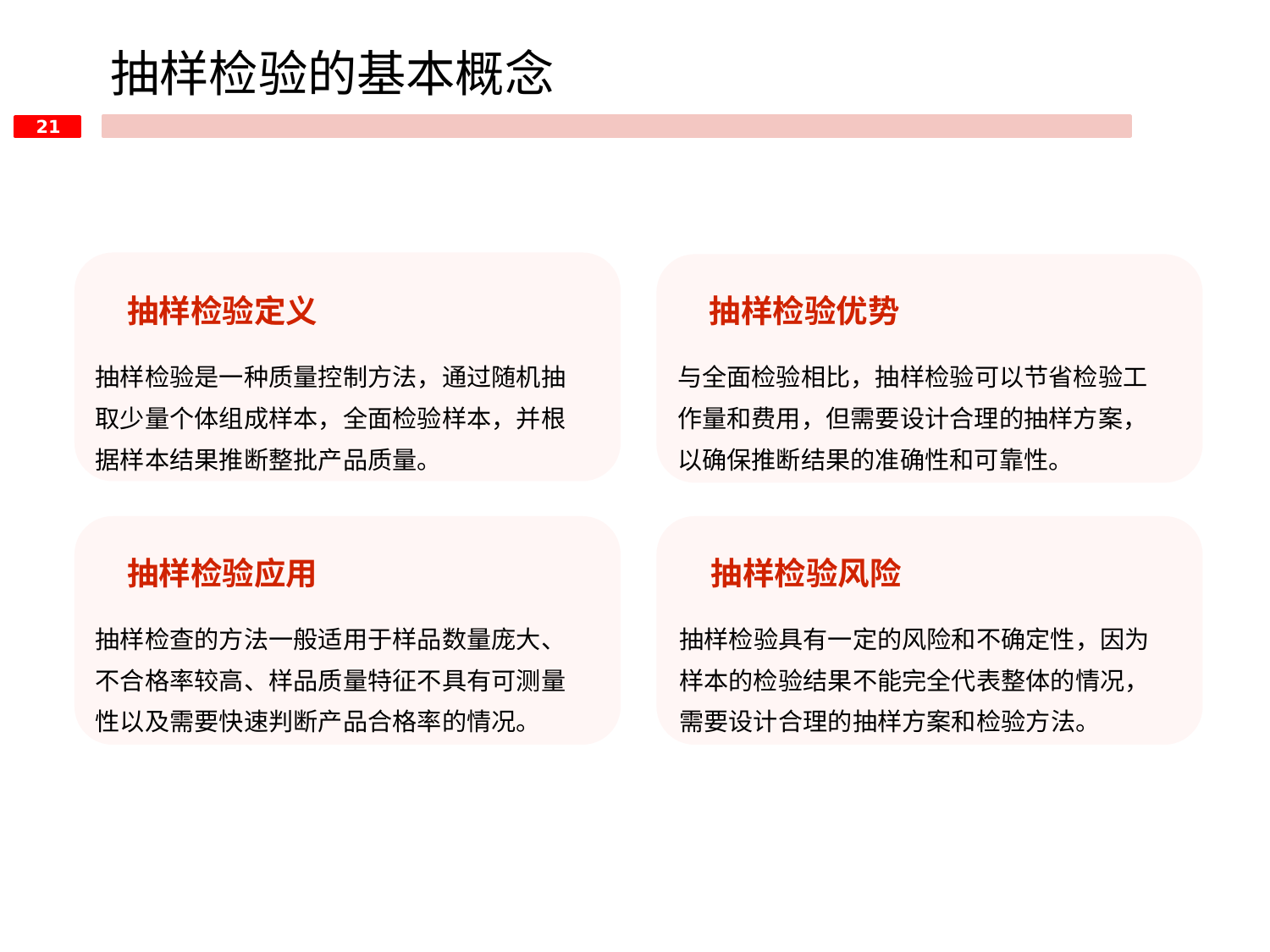

抽样检验的基本概念
21

抽样检验定义
抽样检验优势
抽样检验是一种质量控制方法，通过随机抽取少量个体组成样本，全面检验样本，并根据样本结果推断整批产品质量。
与全面检验相比，抽样检验可以节省检验工作量和费用，但需要设计合理的抽样方案，以确保推断结果的准确性和可靠性。

抽样检验应用
抽样检验风险
抽样检查的方法一般适用于样品数量庞大、不合格率较高、样品质量特征不具有可测量性以及需要快速判断产品合格率的情况。
抽样检验具有一定的风险和不确定性，因为样本的检验结果不能完全代表整体的情况，需要设计合理的抽样方案和检验方法。